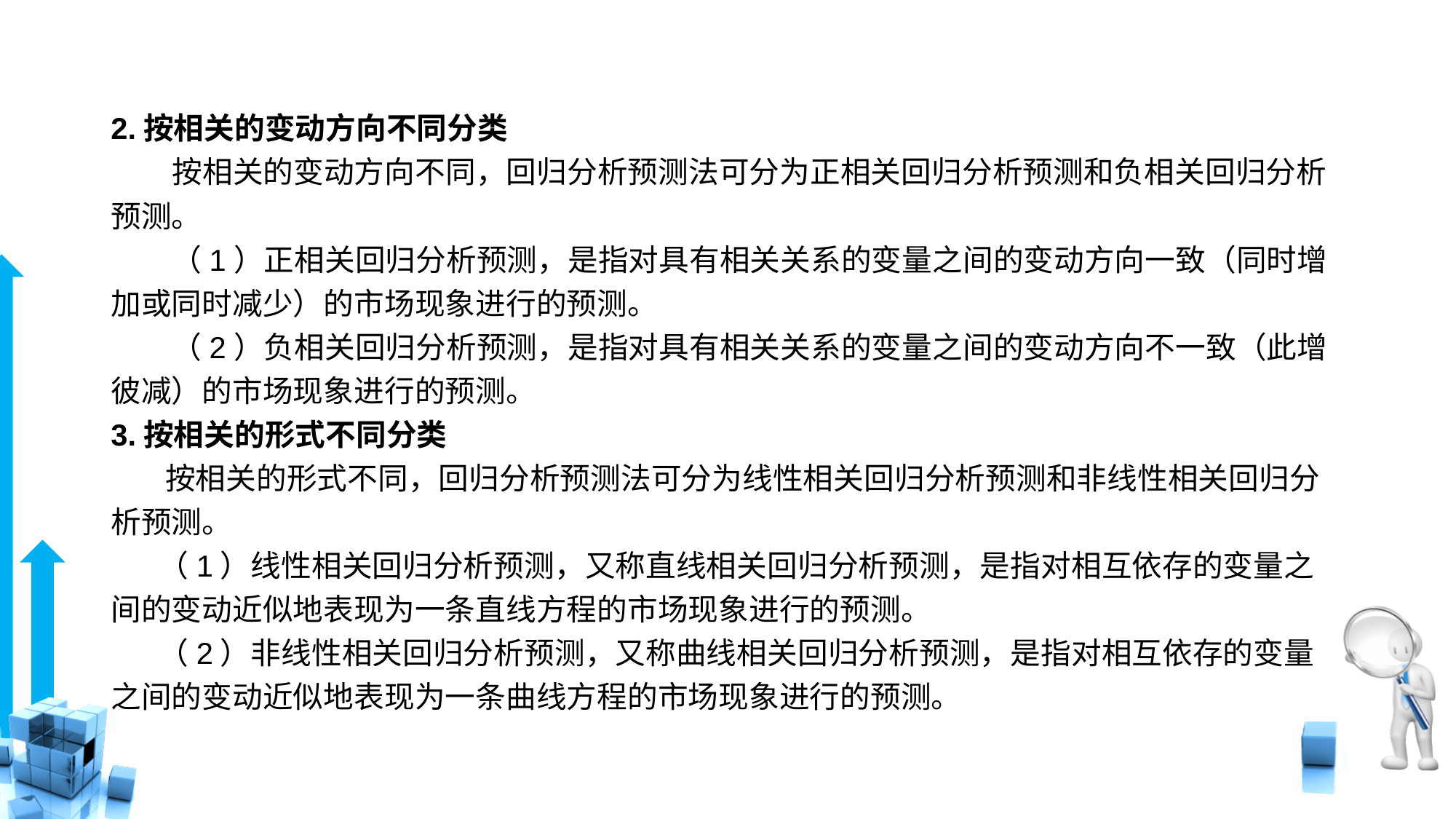

# 2.按相关的变动方向不同分类
        按相关的变动方向不同，回归分析预测法可分为正相关回归分析预测和负相关回归分析预测。
　　（1）正相关回归分析预测，是指对具有相关关系的变量之间的变动方向一致（同时增加或同时减少）的市场现象进行的预测。
　　（2）负相关回归分析预测，是指对具有相关关系的变量之间的变动方向不一致（此增彼减）的市场现象进行的预测。
3.按相关的形式不同分类
       按相关的形式不同，回归分析预测法可分为线性相关回归分析预测和非线性相关回归分析预测。
      （1）线性相关回归分析预测，又称直线相关回归分析预测，是指对相互依存的变量之间的变动近似地表现为一条直线方程的市场现象进行的预测。
      （2）非线性相关回归分析预测，又称曲线相关回归分析预测，是指对相互依存的变量之间的变动近似地表现为一条曲线方程的市场现象进行的预测。